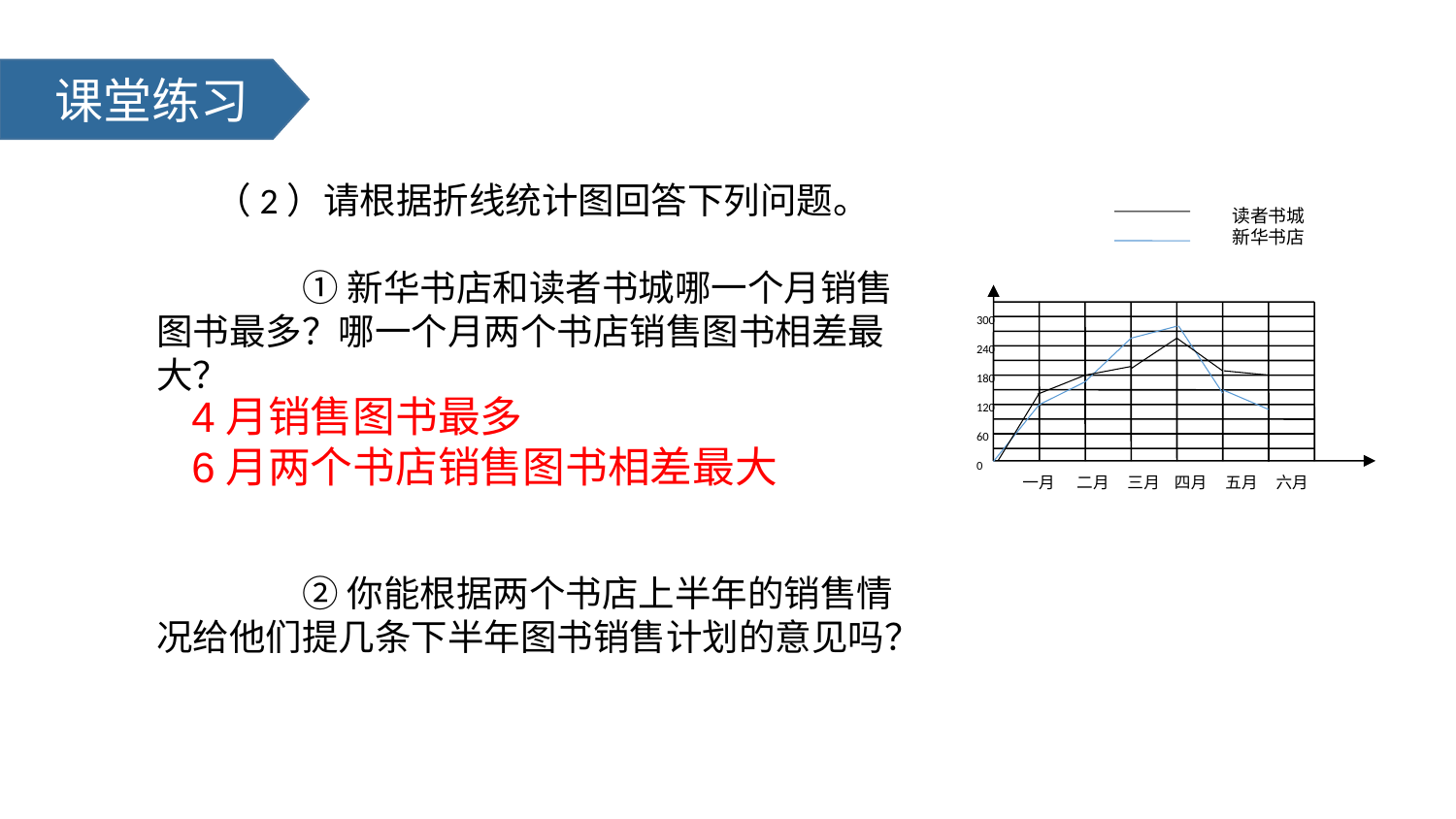

课堂练习
      （2）请根据折线统计图回答下列问题。

	①新华书店和读者书城哪一个月销售图书最多？哪一个月两个书店销售图书相差最大？

	②你能根据两个书店上半年的销售情况给他们提几条下半年图书销售计划的意见吗？
读者书城
新华书店

300

240

180

120

60

0
一月      二月     三月    四月     五月     六月
4月销售图书最多
6月两个书店销售图书相差最大